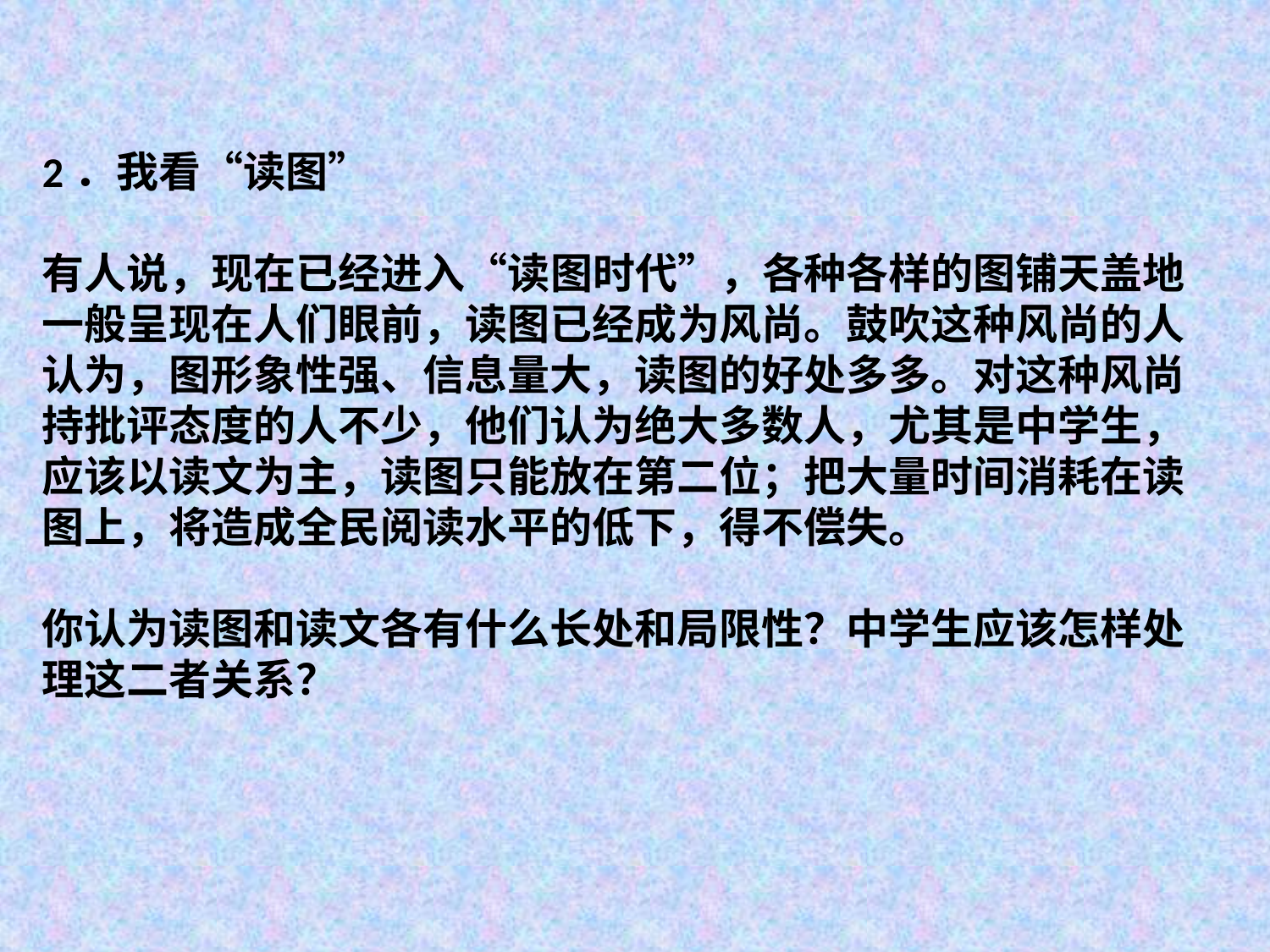

2．我看“读图” 
有人说，现在已经进入“读图时代”，各种各样的图铺天盖地一般呈现在人们眼前，读图已经成为风尚。鼓吹这种风尚的人认为，图形象性强、信息量大，读图的好处多多。对这种风尚持批评态度的人不少，他们认为绝大多数人，尤其是中学生，应该以读文为主，读图只能放在第二位；把大量时间消耗在读图上，将造成全民阅读水平的低下，得不偿失。 
你认为读图和读文各有什么长处和局限性？中学生应该怎样处理这二者关系？